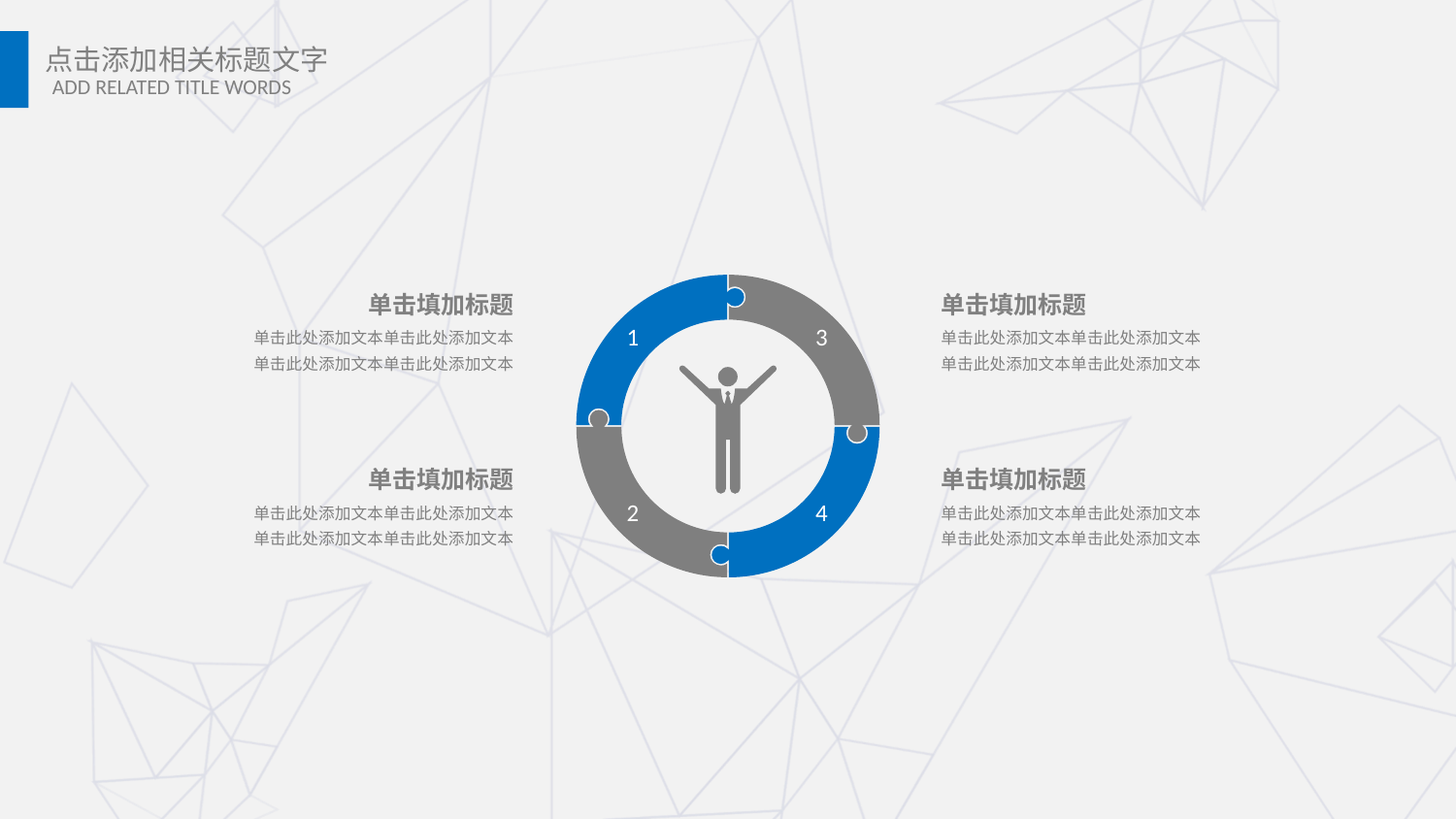

点击添加相关标题文字
ADD RELATED TITLE WORDS

单击填加标题
单击此处添加文本单击此处添加文本
单击此处添加文本单击此处添加文本
单击填加标题
单击此处添加文本单击此处添加文本
单击此处添加文本单击此处添加文本
1
3

单击填加标题
单击此处添加文本单击此处添加文本
单击此处添加文本单击此处添加文本
单击填加标题
单击此处添加文本单击此处添加文本
单击此处添加文本单击此处添加文本
2
4